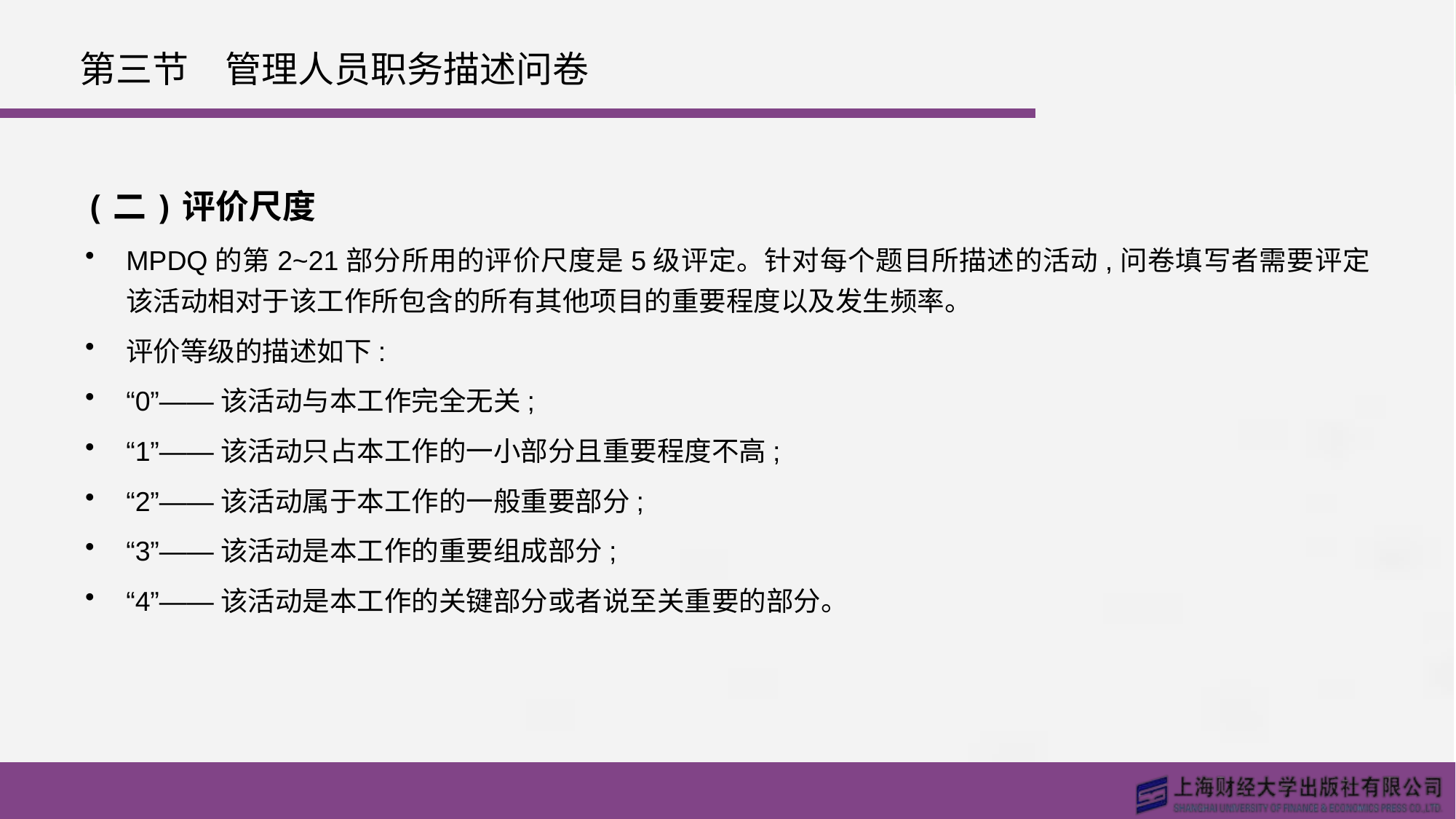

# 第三节　管理人员职务描述问卷
(二)评价尺度
MPDQ的第2~21部分所用的评价尺度是5级评定。针对每个题目所描述的活动,问卷填写者需要评定该活动相对于该工作所包含的所有其他项目的重要程度以及发生频率。
评价等级的描述如下:
“0”——该活动与本工作完全无关;
“1”——该活动只占本工作的一小部分且重要程度不高;
“2”——该活动属于本工作的一般重要部分;
“3”——该活动是本工作的重要组成部分;
“4”——该活动是本工作的关键部分或者说至关重要的部分。